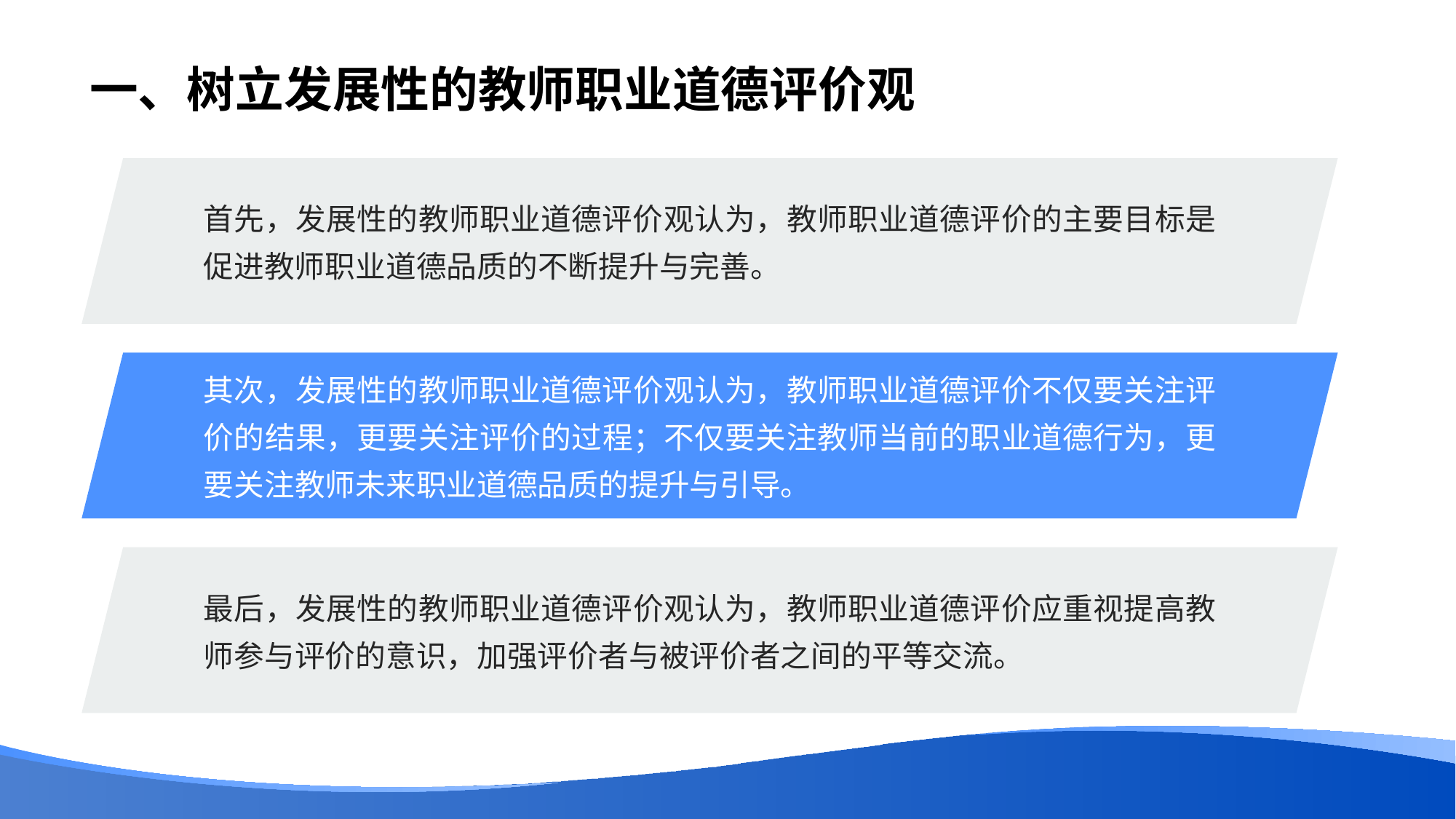

# 一、树立发展性的教师职业道德评价观
首先，发展性的教师职业道德评价观认为，教师职业道德评价的主要目标是促进教师职业道德品质的不断提升与完善。
其次，发展性的教师职业道德评价观认为，教师职业道德评价不仅要关注评价的结果，更要关注评价的过程；不仅要关注教师当前的职业道德行为，更要关注教师未来职业道德品质的提升与引导。
最后，发展性的教师职业道德评价观认为，教师职业道德评价应重视提高教师参与评价的意识，加强评价者与被评价者之间的平等交流。